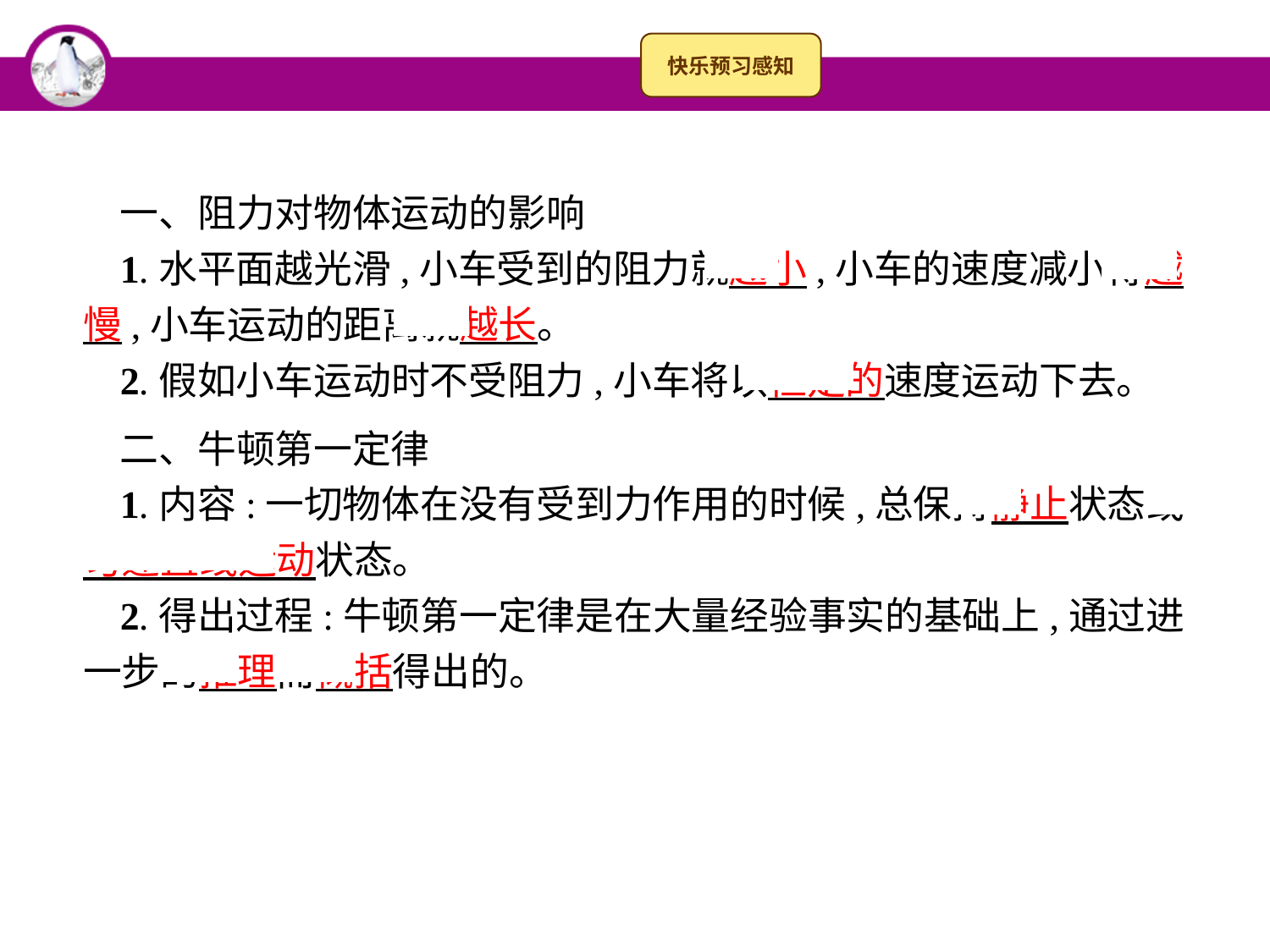

一、阻力对物体运动的影响
1.水平面越光滑,小车受到的阻力就越小,小车的速度减小得越慢,小车运动的距离就越长。
2.假如小车运动时不受阻力,小车将以恒定的速度运动下去。

二、牛顿第一定律
1.内容:一切物体在没有受到力作用的时候,总保持静止状态或匀速直线运动状态。
2.得出过程:牛顿第一定律是在大量经验事实的基础上,通过进一步的推理而概括得出的。